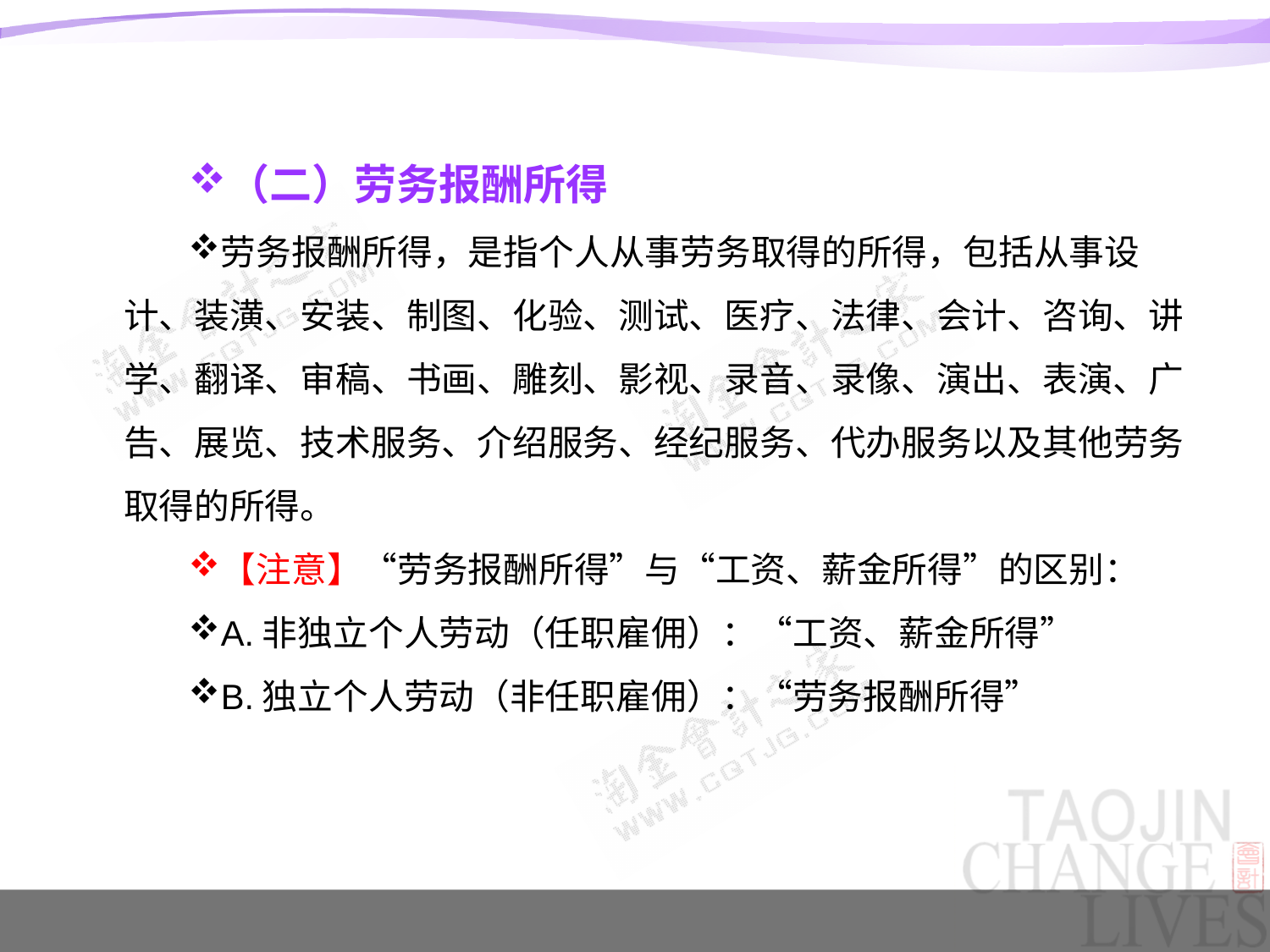

#
（二）劳务报酬所得
劳务报酬所得，是指个人从事劳务取得的所得，包括从事设计、装潢、安装、制图、化验、测试、医疗、法律、会计、咨询、讲学、翻译、审稿、书画、雕刻、影视、录音、录像、演出、表演、广告、展览、技术服务、介绍服务、经纪服务、代办服务以及其他劳务取得的所得。
【注意】“劳务报酬所得”与“工资、薪金所得”的区别：
A.非独立个人劳动（任职雇佣）：“工资、薪金所得”
B.独立个人劳动（非任职雇佣）：“劳务报酬所得”